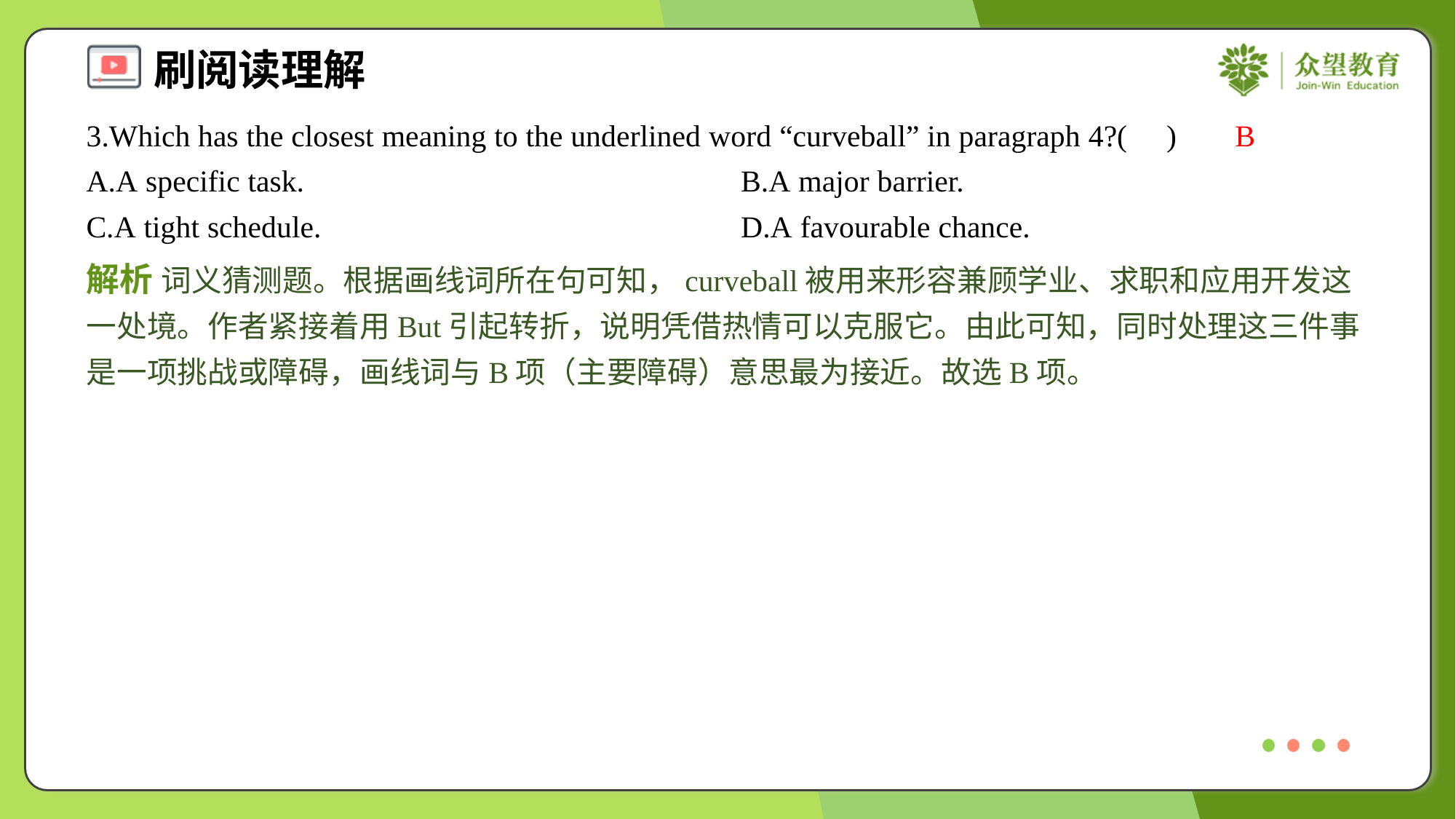

3.Which has the closest meaning to the underlined word “curveball” in paragraph 4?(     )
B
A.A specific task.	B.A major barrier.
C.A tight schedule.	D.A favourable chance.
解析 词义猜测题。根据画线词所在句可知，curveball被用来形容兼顾学业、求职和应用开发这一处境。作者紧接着用But引起转折，说明凭借热情可以克服它。由此可知，同时处理这三件事是一项挑战或障碍，画线词与B项（主要障碍）意思最为接近。故选B项。